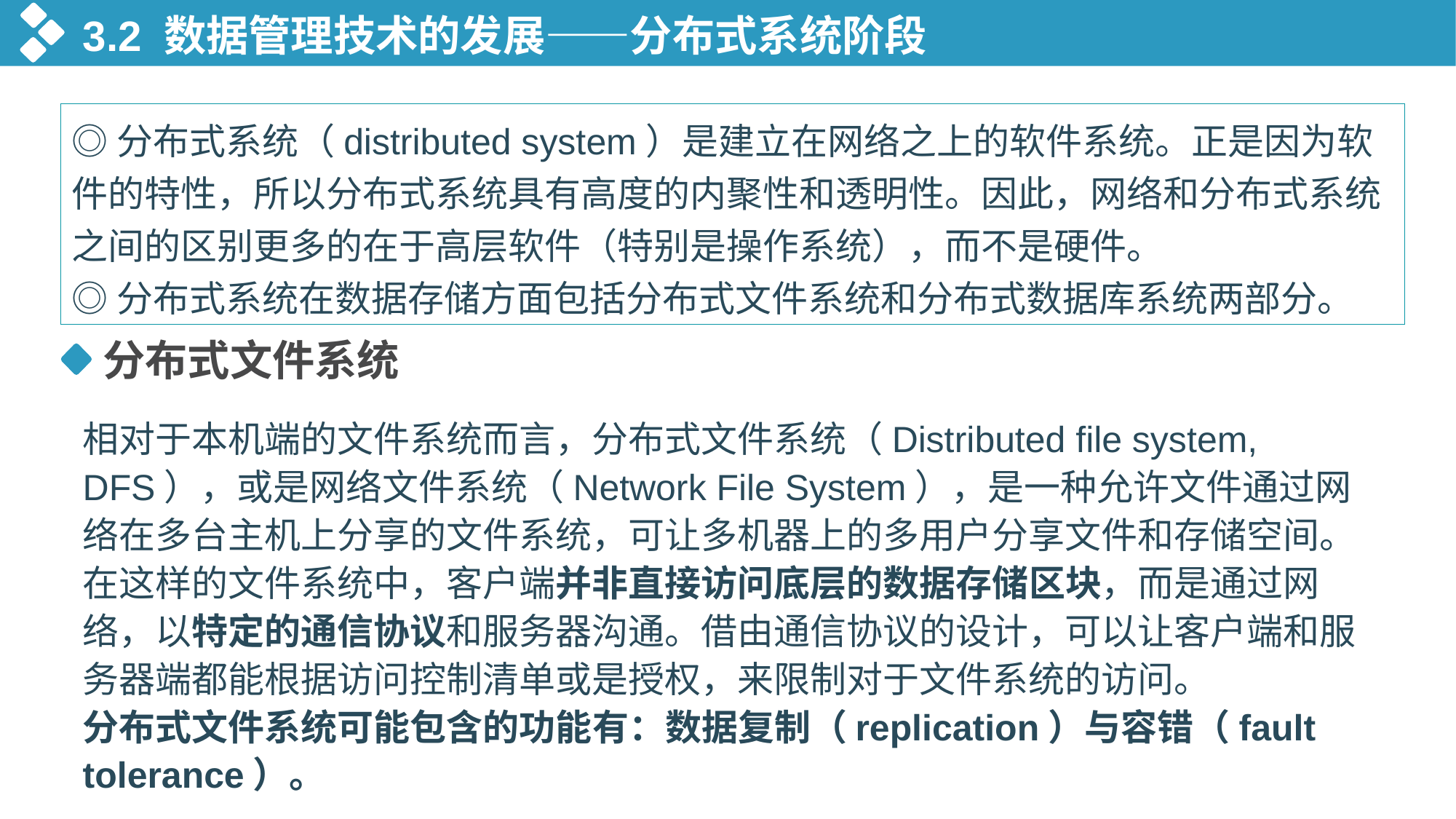

3.2 数据管理技术的发展——分布式系统阶段

◎分布式系统（distributed system）是建立在网络之上的软件系统。正是因为软件的特性，所以分布式系统具有高度的内聚性和透明性。因此，网络和分布式系统之间的区别更多的在于高层软件（特别是操作系统），而不是硬件。
◎分布式系统在数据存储方面包括分布式文件系统和分布式数据库系统两部分。
分布式文件系统

相对于本机端的文件系统而言，分布式文件系统（Distributed file system, DFS），或是网络文件系统（Network File System），是一种允许文件通过网络在多台主机上分享的文件系统，可让多机器上的多用户分享文件和存储空间。在这样的文件系统中，客户端并非直接访问底层的数据存储区块，而是通过网络，以特定的通信协议和服务器沟通。借由通信协议的设计，可以让客户端和服务器端都能根据访问控制清单或是授权，来限制对于文件系统的访问。
分布式文件系统可能包含的功能有：数据复制（replication）与容错（fault tolerance）。